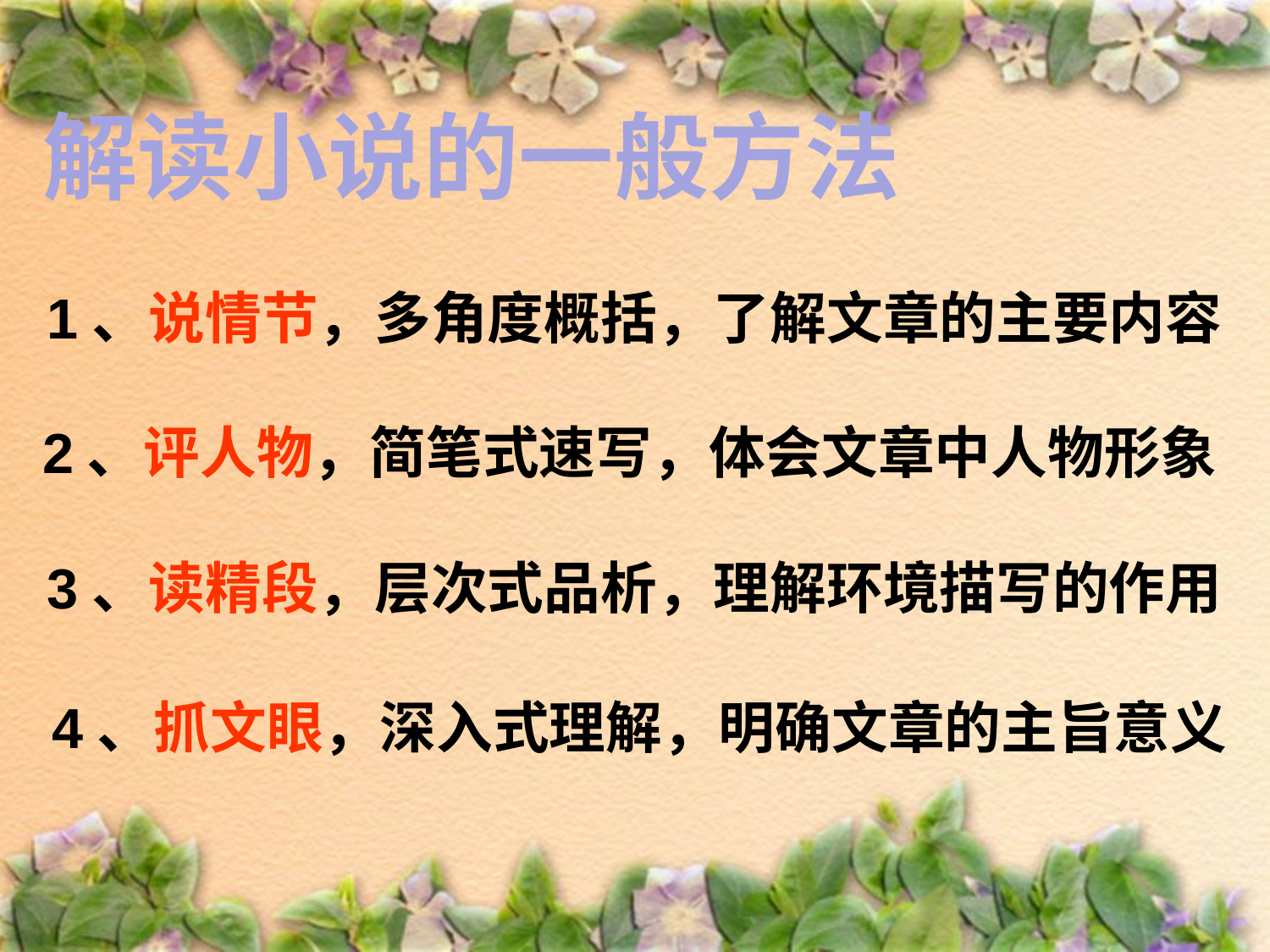

解读小说的一般方法
1、说情节，多角度概括，了解文章的主要内容
2、评人物，简笔式速写，体会文章中人物形象
3、读精段，层次式品析，理解环境描写的作用
4、抓文眼，深入式理解，明确文章的主旨意义